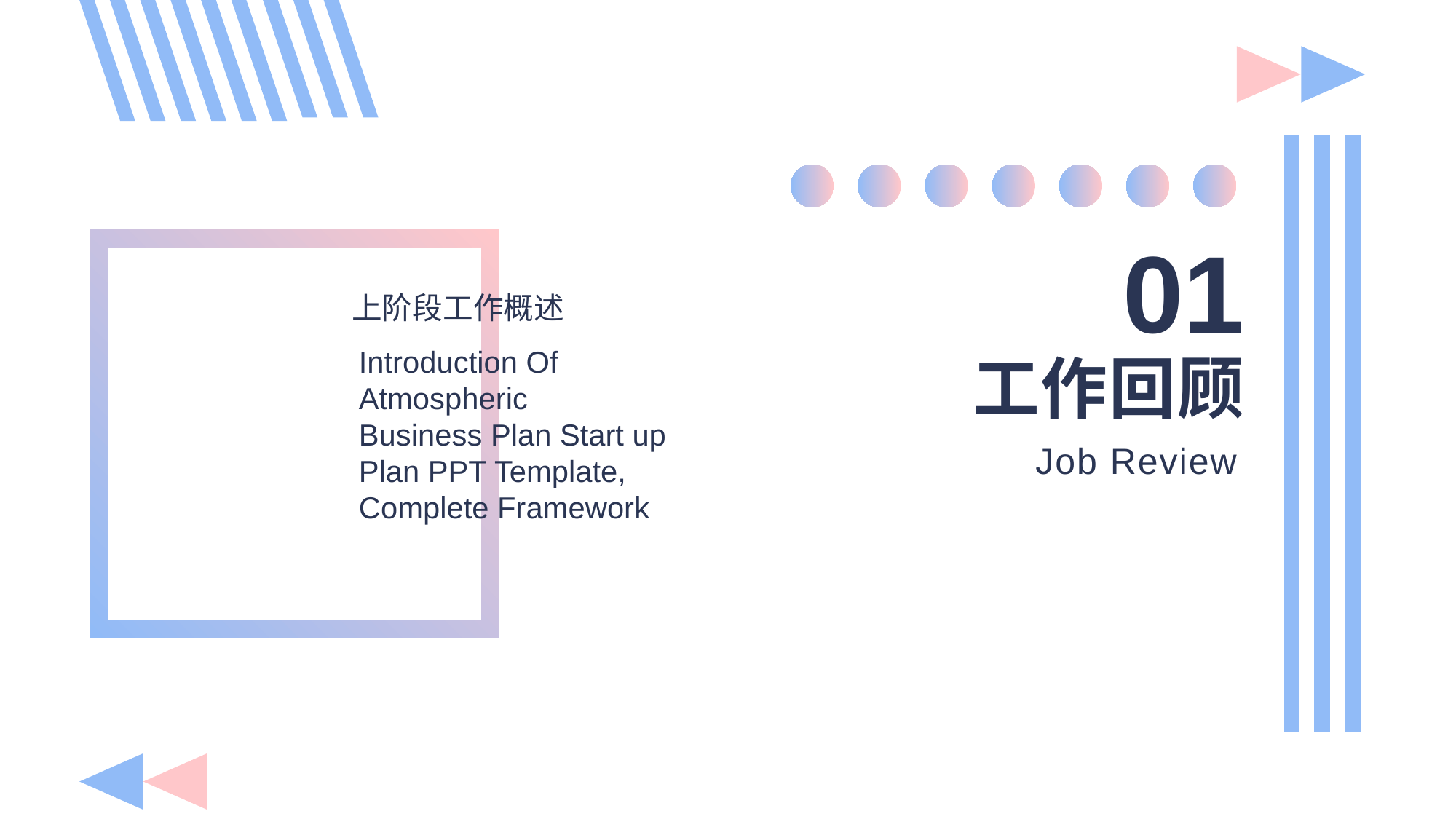

01

上阶段工作概述
工作回顾
Job Review
Introduction Of Atmospheric
Business Plan Start up Plan PPT Template,
Complete Framework